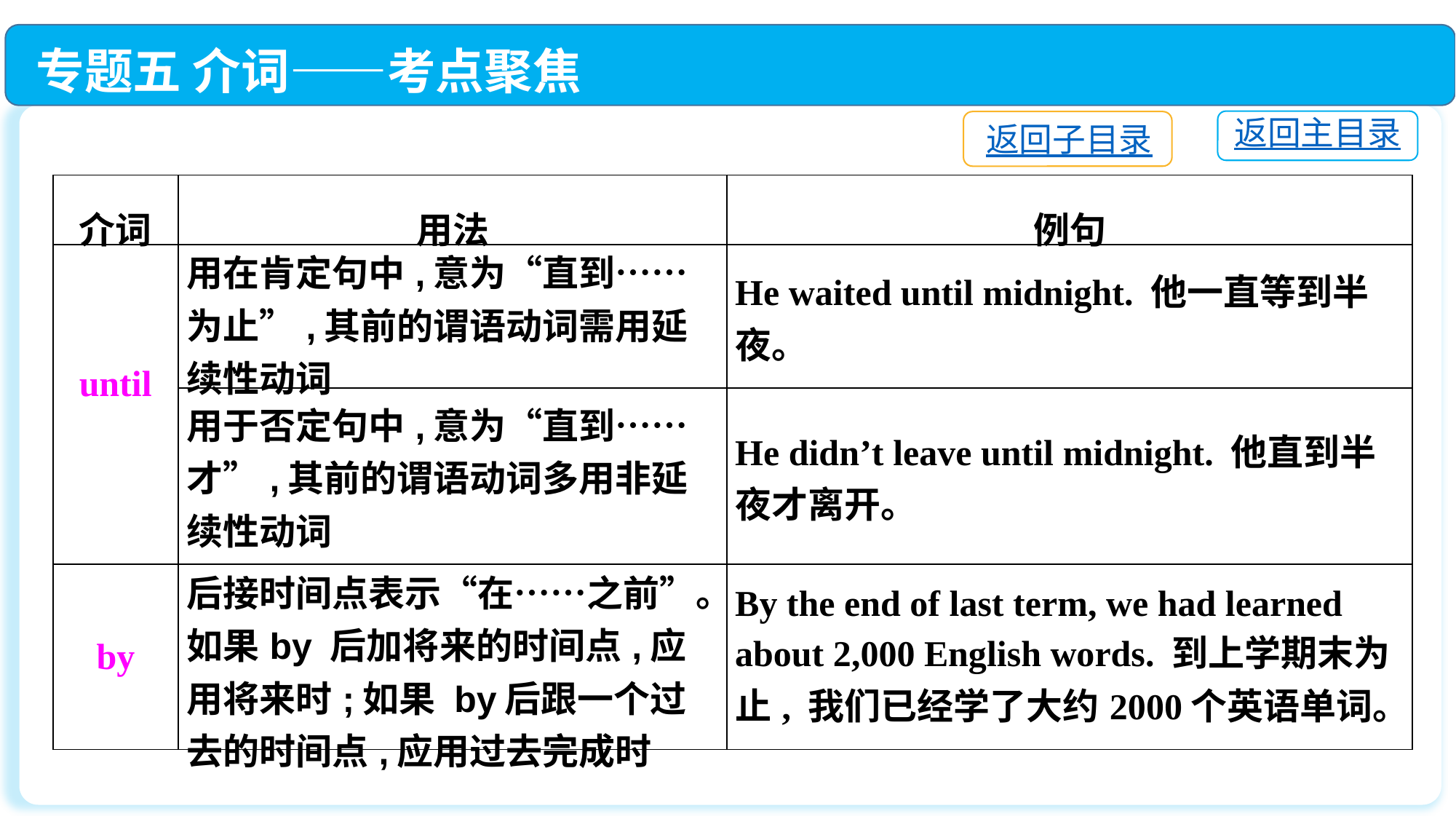

专题五 介词——考点聚焦

返回主目录

返回子目录
| 介词 | 用法 | 例句 |
| --- | --- | --- |
| until | 用在肯定句中,意为“直到……为止”,其前的谓语动词需用延续性动词 | He waited until midnight. 他一直等到半夜。 |
|  | 用于否定句中,意为“直到……才”,其前的谓语动词多用非延续性动词 | He didn’t leave until midnight. 他直到半夜才离开。 |
| by | 后接时间点表示“在……之前”。如果by 后加将来的时间点,应用将来时;如果 by后跟一个过去的时间点,应用过去完成时 | By the end of last term, we had learned about 2,000 English words. 到上学期末为止, 我们已经学了大约2000个英语单词。 |